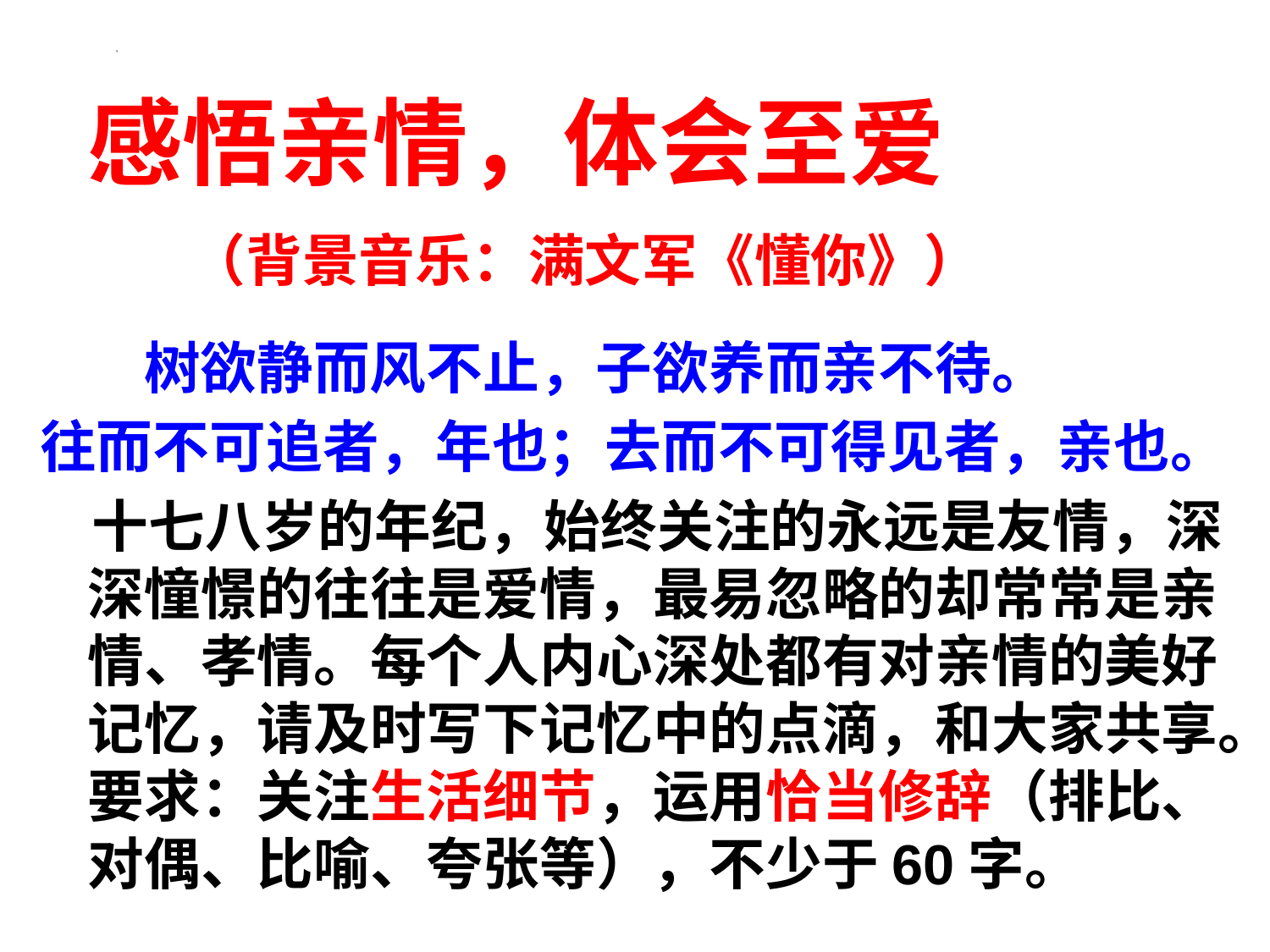

感悟亲情，体会至爱
（背景音乐：满文军《懂你》）
       树欲静而风不止，子欲养而亲不待。
往而不可追者，年也；去而不可得见者，亲也。
   十七八岁的年纪，始终关注的永远是友情，深深憧憬的往往是爱情，最易忽略的却常常是亲情、孝情。每个人内心深处都有对亲情的美好记忆，请及时写下记忆中的点滴，和大家共享。要求：关注生活细节，运用恰当修辞（排比、对偶、比喻、夸张等），不少于60字。